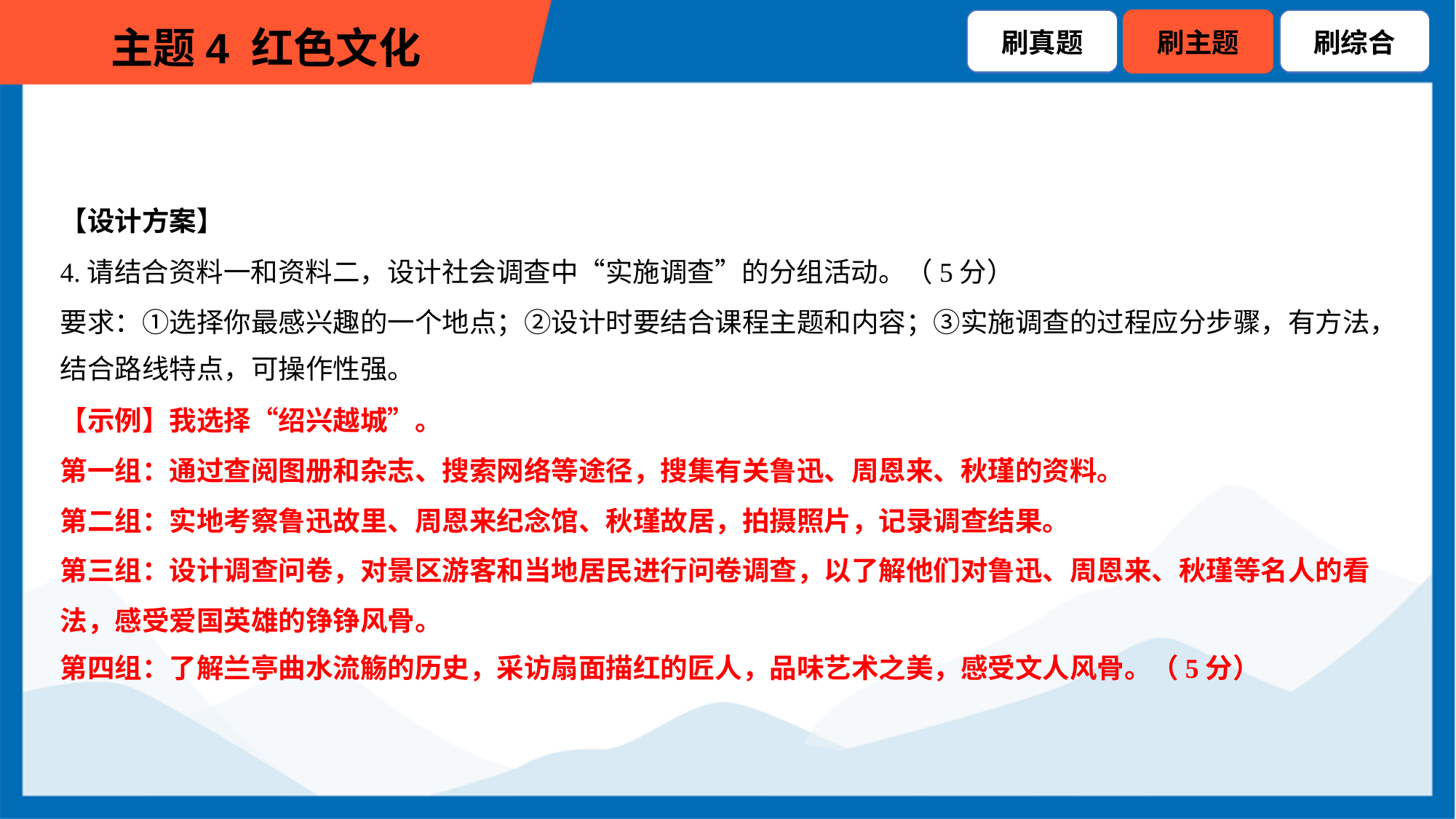

【设计方案】
4.请结合资料一和资料二，设计社会调查中“实施调查”的分组活动。（5分）
要求：①选择你最感兴趣的一个地点；②设计时要结合课程主题和内容；③实施调查的过程应分步骤，有方法，
结合路线特点，可操作性强。
【示例】我选择“绍兴越城”。
第一组：通过查阅图册和杂志、搜索网络等途径，搜集有关鲁迅、周恩来、秋瑾的资料。
第二组：实地考察鲁迅故里、周恩来纪念馆、秋瑾故居，拍摄照片，记录调查结果。
第三组：设计调查问卷，对景区游客和当地居民进行问卷调查，以了解他们对鲁迅、周恩来、秋瑾等名人的看
法，感受爱国英雄的铮铮风骨。
第四组：了解兰亭曲水流觞的历史，采访扇面描红的匠人，品味艺术之美，感受文人风骨。（5分）